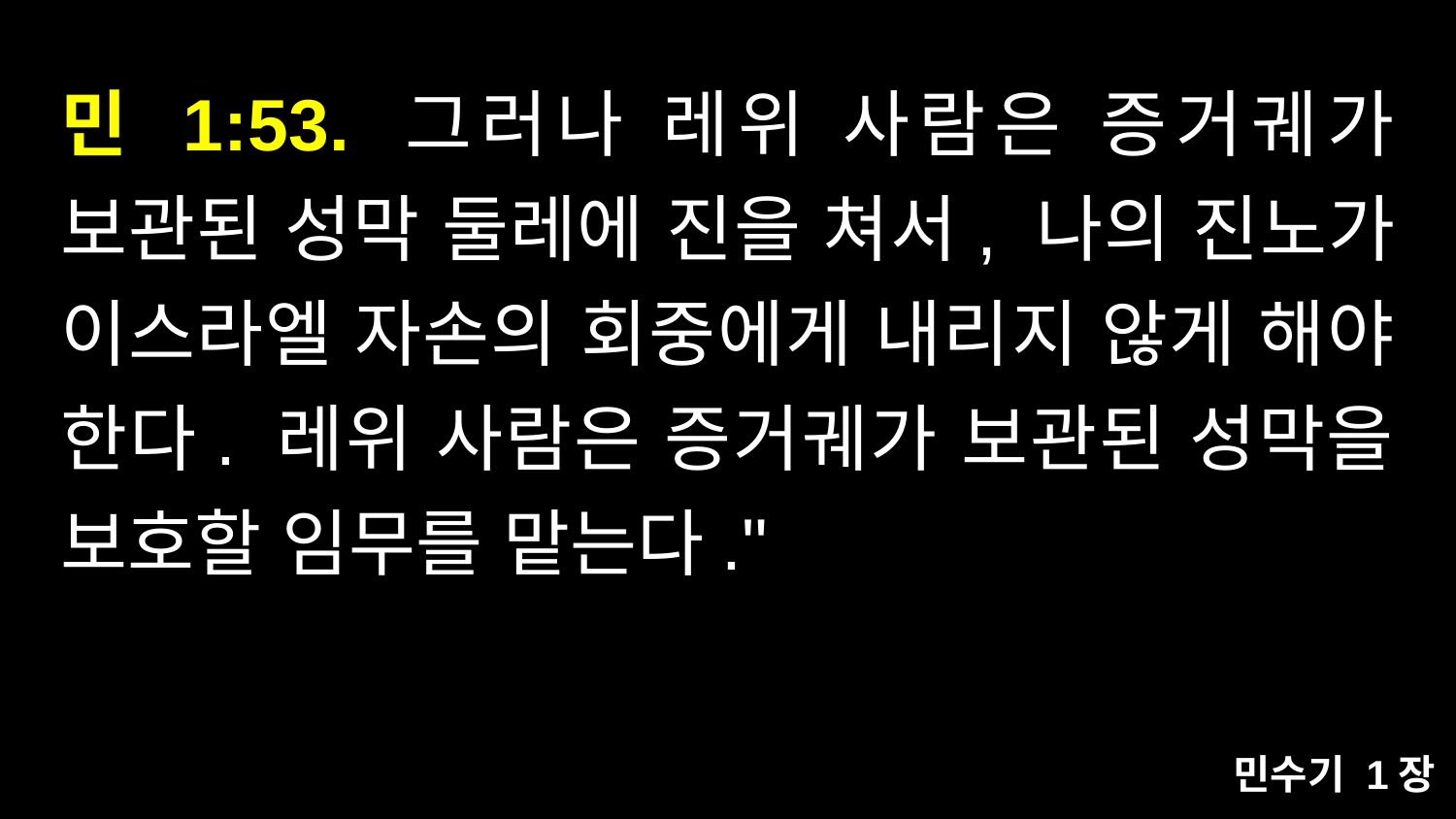

# 민 1:53. 그러나 레위 사람은 증거궤가 보관된 성막 둘레에 진을 쳐서, 나의 진노가 이스라엘 자손의 회중에게 내리지 않게 해야 한다. 레위 사람은 증거궤가 보관된 성막을 보호할 임무를 맡는다."
민수기 1장